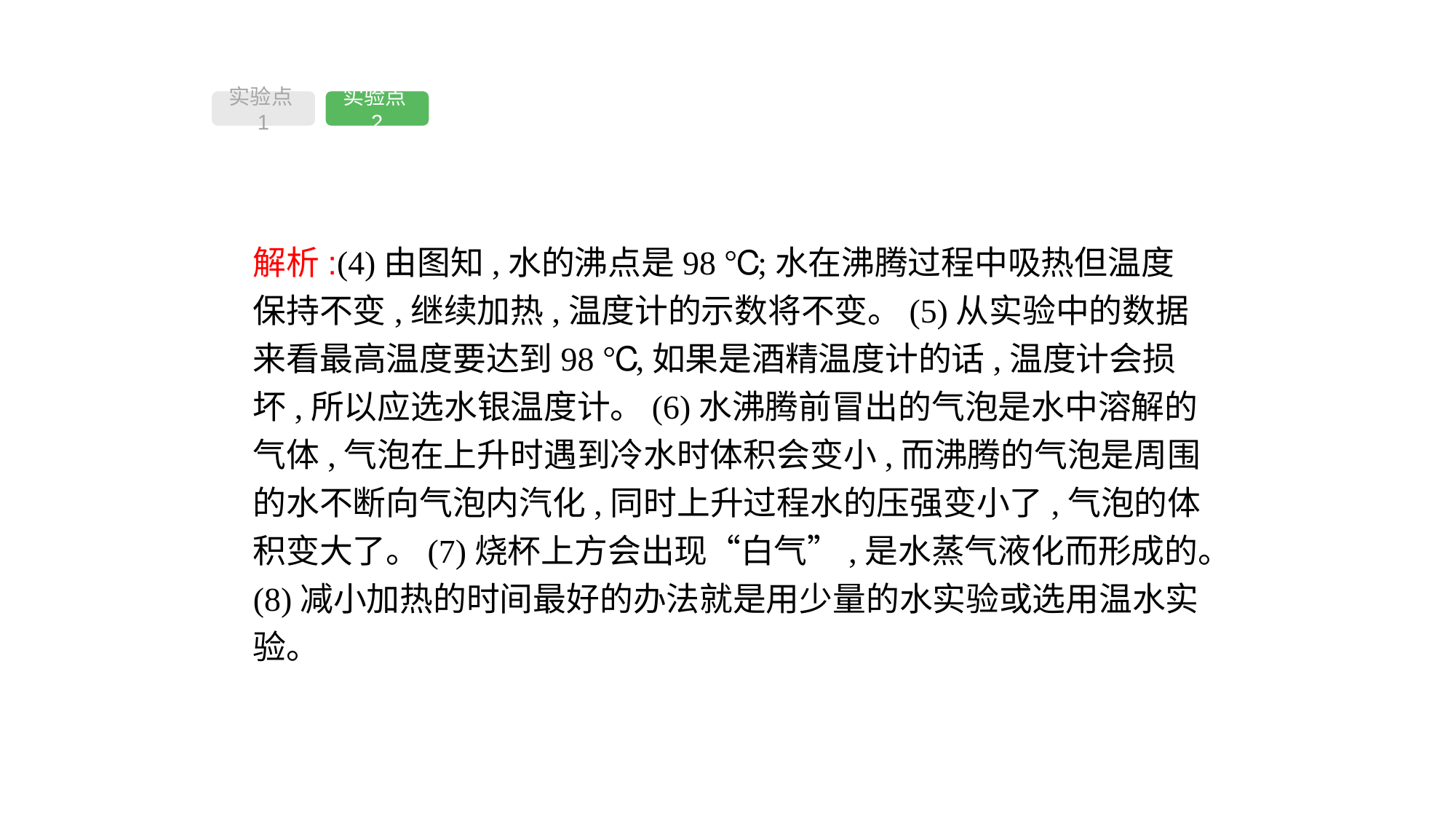

实验点1
实验点2
解析:(4)由图知,水的沸点是98 ℃;水在沸腾过程中吸热但温度保持不变,继续加热,温度计的示数将不变。(5)从实验中的数据来看最高温度要达到98 ℃,如果是酒精温度计的话,温度计会损坏,所以应选水银温度计。(6)水沸腾前冒出的气泡是水中溶解的气体,气泡在上升时遇到冷水时体积会变小,而沸腾的气泡是周围的水不断向气泡内汽化,同时上升过程水的压强变小了,气泡的体积变大了。(7)烧杯上方会出现“白气”,是水蒸气液化而形成的。(8)减小加热的时间最好的办法就是用少量的水实验或选用温水实验。